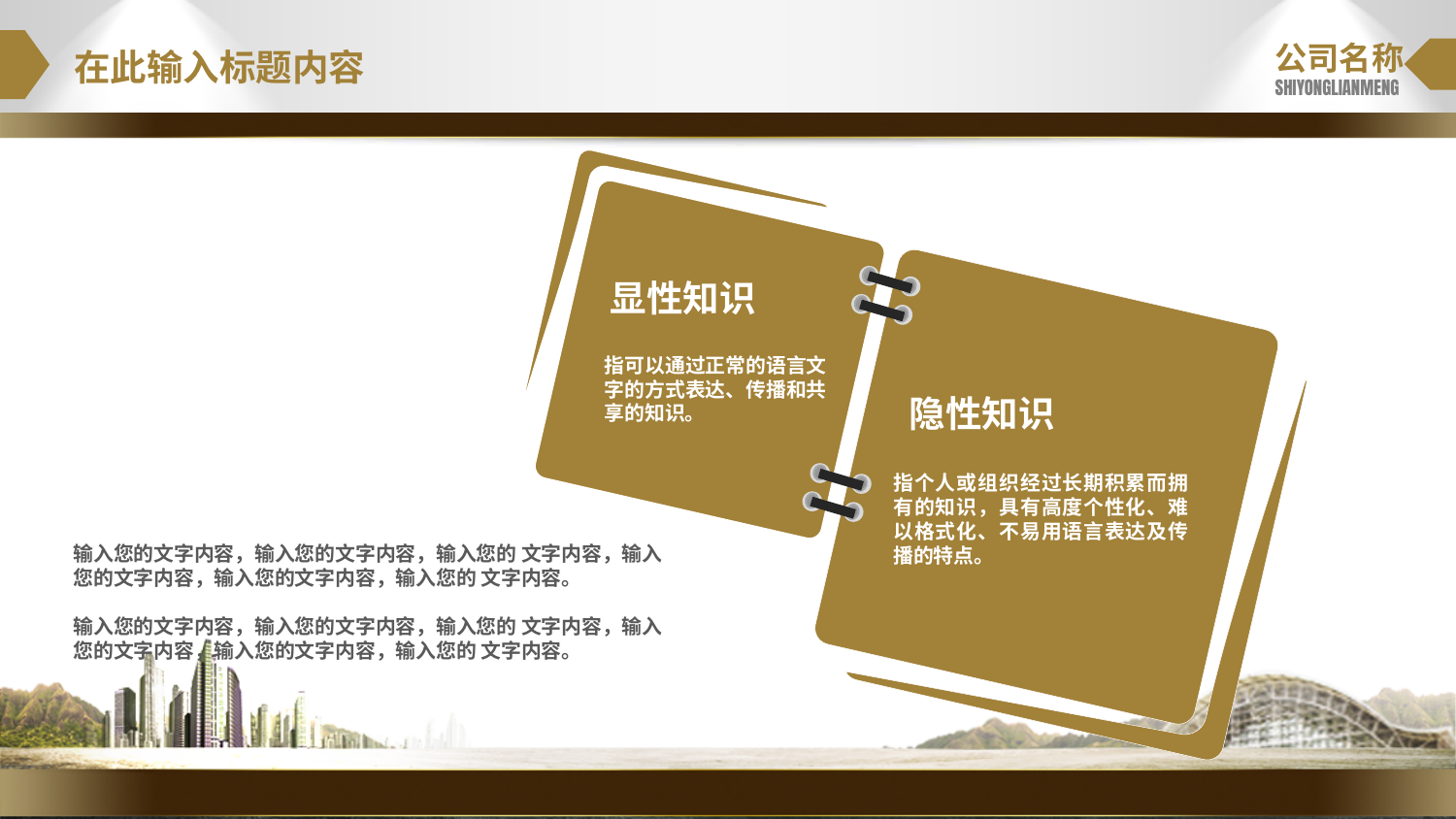

公司名称
SHIYONGLIANMENG

在此输入标题内容

显性知识
指可以通过正常的语言文字的方式表达、传播和共享的知识。
隐性知识
指个人或组织经过长期积累而拥有的知识，具有高度个性化、难以格式化、不易用语言表达及传播的特点。
输入您的文字内容，输入您的文字内容，输入您的 文字内容，输入您的文字内容，输入您的文字内容，输入您的 文字内容。

输入您的文字内容，输入您的文字内容，输入您的 文字内容，输入您的文字内容，输入您的文字内容，输入您的 文字内容。